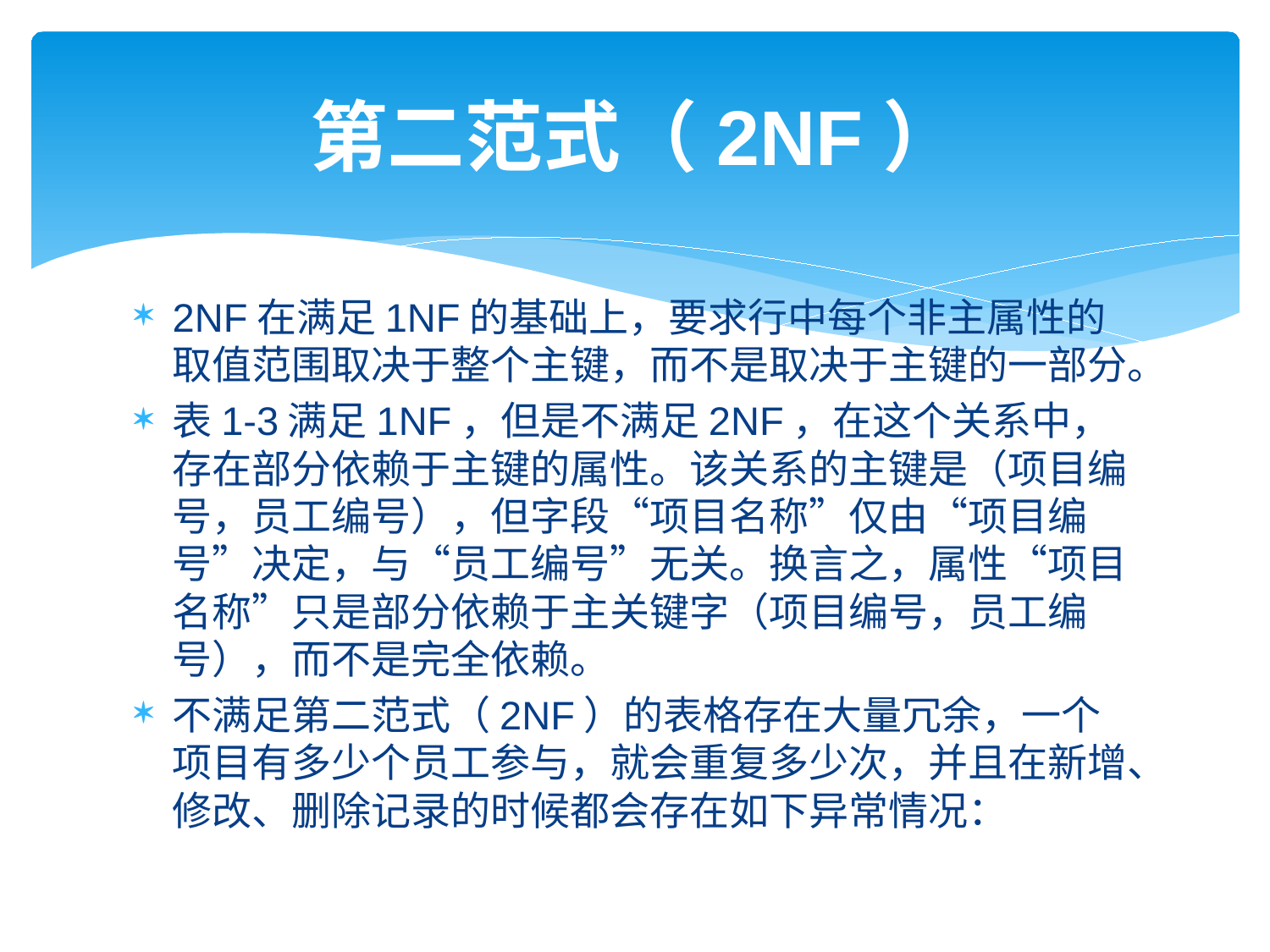

# 第二范式（2NF）
2NF在满足1NF的基础上，要求行中每个非主属性的取值范围取决于整个主键，而不是取决于主键的一部分。
表1-3满足1NF，但是不满足2NF，在这个关系中，存在部分依赖于主键的属性。该关系的主键是（项目编号，员工编号），但字段“项目名称”仅由“项目编号”决定，与“员工编号”无关。换言之，属性“项目名称”只是部分依赖于主关键字（项目编号，员工编号），而不是完全依赖。
不满足第二范式（2NF）的表格存在大量冗余，一个项目有多少个员工参与，就会重复多少次，并且在新增、修改、删除记录的时候都会存在如下异常情况：